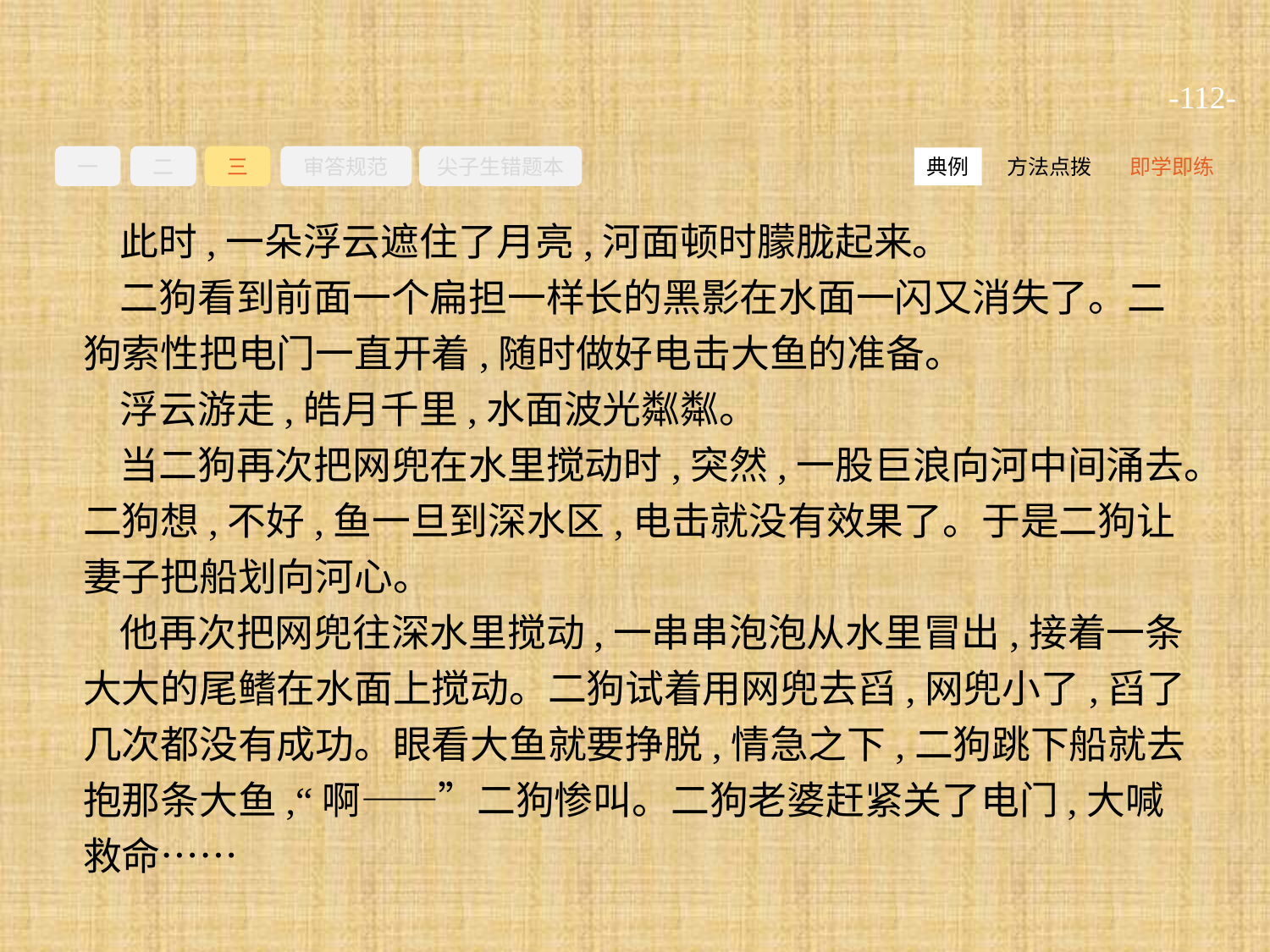

-112-
一
二
三
审答规范
尖子生错题本
方法点拨
即学即练
典例
此时,一朵浮云遮住了月亮,河面顿时朦胧起来。
二狗看到前面一个扁担一样长的黑影在水面一闪又消失了。二狗索性把电门一直开着,随时做好电击大鱼的准备。
浮云游走,皓月千里,水面波光粼粼。
当二狗再次把网兜在水里搅动时,突然,一股巨浪向河中间涌去。二狗想,不好,鱼一旦到深水区,电击就没有效果了。于是二狗让妻子把船划向河心。
他再次把网兜往深水里搅动,一串串泡泡从水里冒出,接着一条大大的尾鳍在水面上搅动。二狗试着用网兜去舀,网兜小了,舀了几次都没有成功。眼看大鱼就要挣脱,情急之下,二狗跳下船就去抱那条大鱼,“啊——”二狗惨叫。二狗老婆赶紧关了电门,大喊救命……